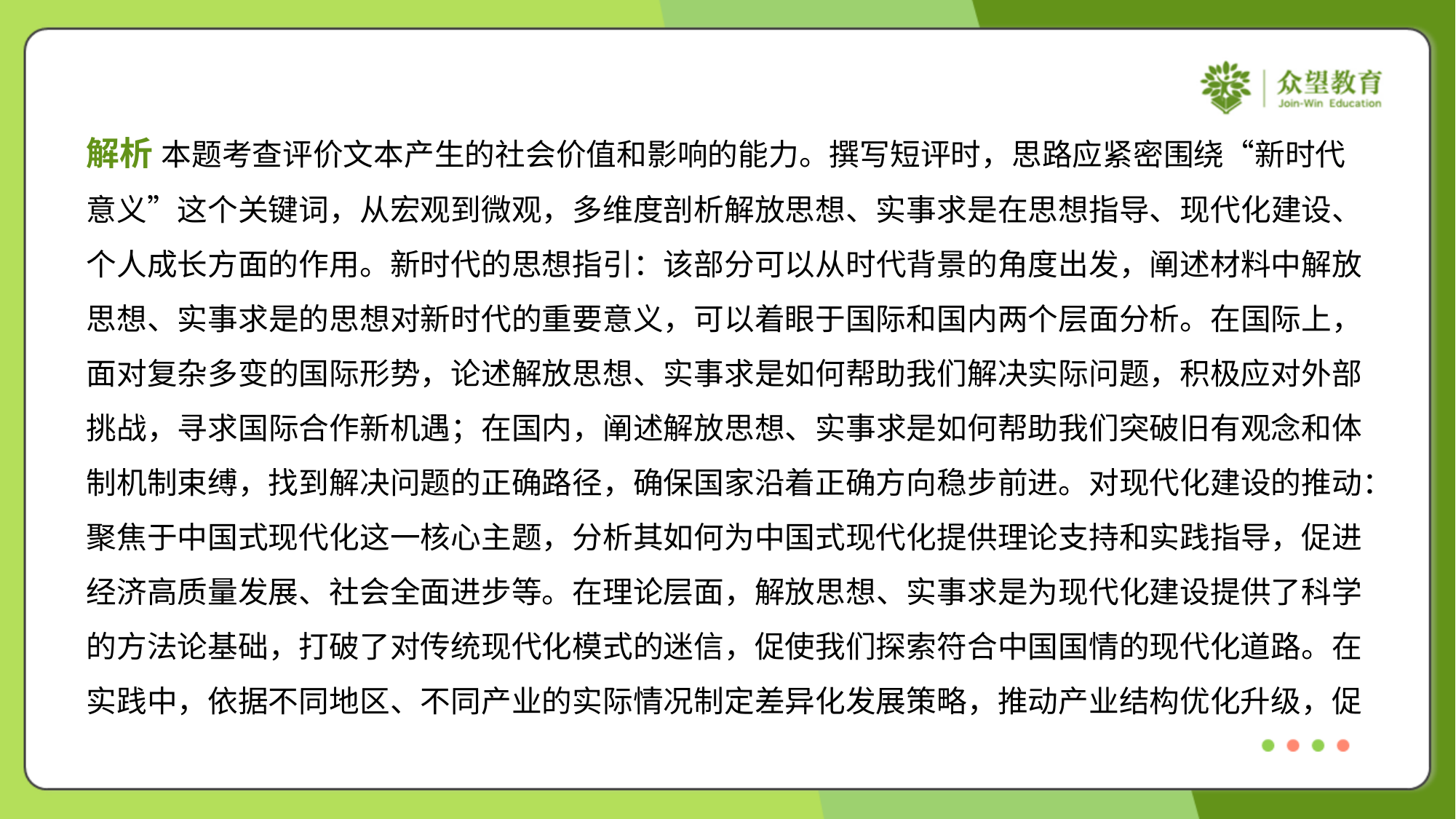

解析 本题考查评价文本产生的社会价值和影响的能力。撰写短评时，思路应紧密围绕“新时代
意义”这个关键词，从宏观到微观，多维度剖析解放思想、实事求是在思想指导、现代化建设、
个人成长方面的作用。新时代的思想指引：该部分可以从时代背景的角度出发，阐述材料中解放
思想、实事求是的思想对新时代的重要意义，可以着眼于国际和国内两个层面分析。在国际上，
面对复杂多变的国际形势，论述解放思想、实事求是如何帮助我们解决实际问题，积极应对外部
挑战，寻求国际合作新机遇；在国内，阐述解放思想、实事求是如何帮助我们突破旧有观念和体
制机制束缚，找到解决问题的正确路径，确保国家沿着正确方向稳步前进。对现代化建设的推动：
聚焦于中国式现代化这一核心主题，分析其如何为中国式现代化提供理论支持和实践指导，促进
经济高质量发展、社会全面进步等。在理论层面，解放思想、实事求是为现代化建设提供了科学
的方法论基础，打破了对传统现代化模式的迷信，促使我们探索符合中国国情的现代化道路。在
实践中，依据不同地区、不同产业的实际情况制定差异化发展策略，推动产业结构优化升级，促